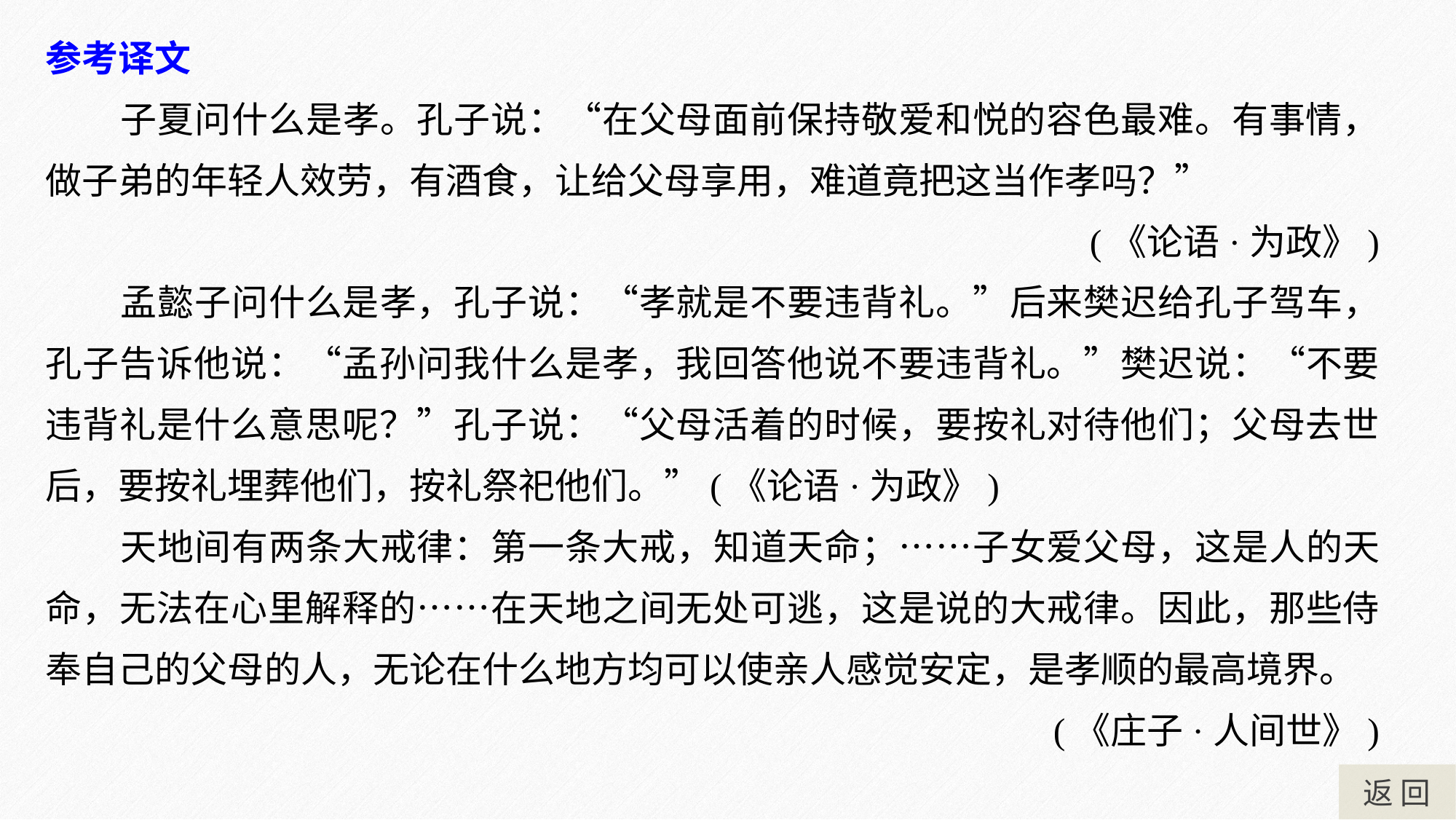

参考译文
子夏问什么是孝。孔子说：“在父母面前保持敬爱和悦的容色最难。有事情，做子弟的年轻人效劳，有酒食，让给父母享用，难道竟把这当作孝吗？”
(《论语·为政》)
孟懿子问什么是孝，孔子说：“孝就是不要违背礼。”后来樊迟给孔子驾车，孔子告诉他说：“孟孙问我什么是孝，我回答他说不要违背礼。”樊迟说：“不要违背礼是什么意思呢？”孔子说：“父母活着的时候，要按礼对待他们；父母去世后，要按礼埋葬他们，按礼祭祀他们。”(《论语·为政》)
天地间有两条大戒律：第一条大戒，知道天命；……子女爱父母，这是人的天命，无法在心里解释的……在天地之间无处可逃，这是说的大戒律。因此，那些侍奉自己的父母的人，无论在什么地方均可以使亲人感觉安定，是孝顺的最高境界。
(《庄子·人间世》)
返 回